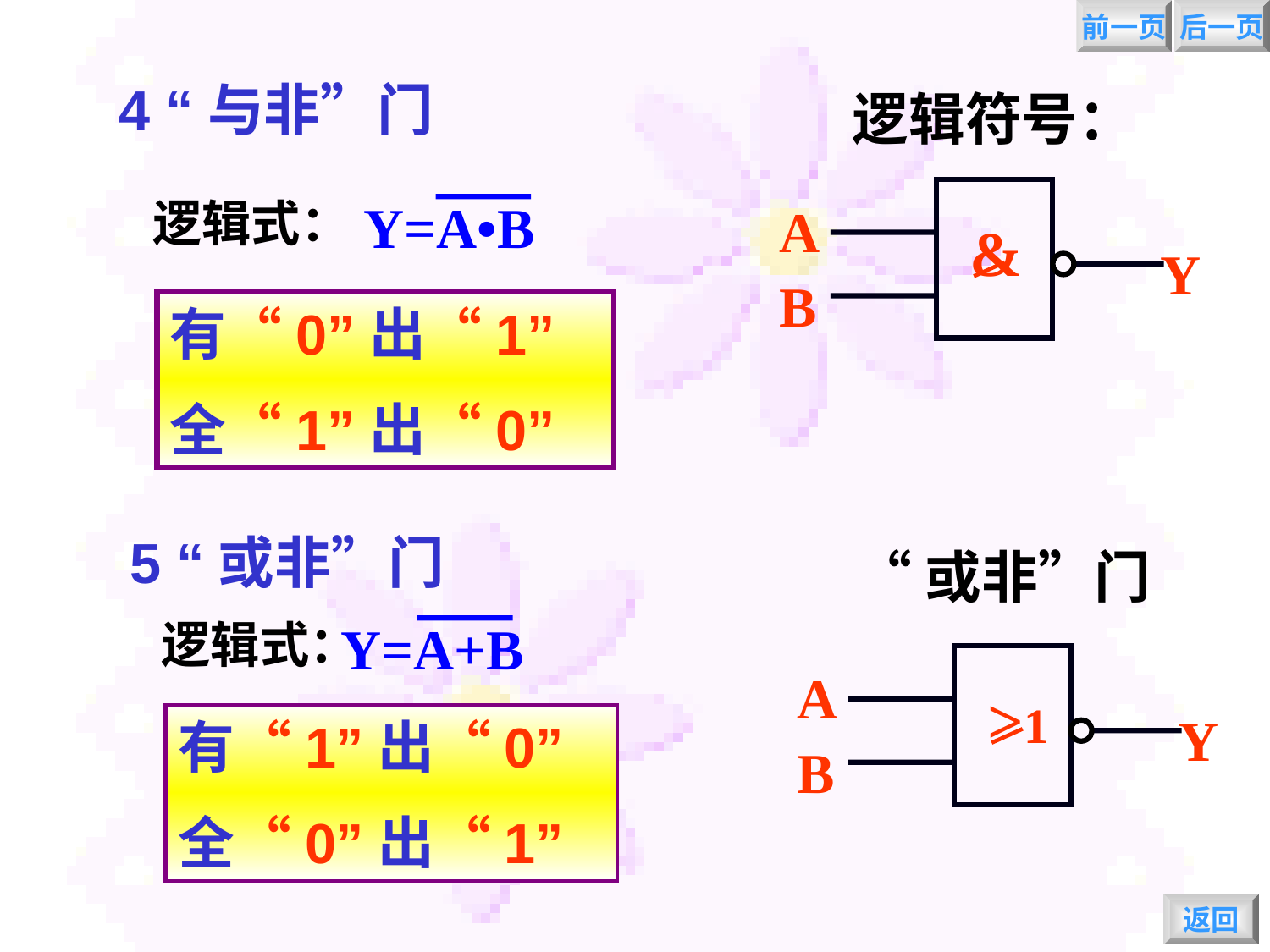

前一页
后一页
4 “与非”门
逻辑符号：

逻辑式：
Y=A•B

A
&

Y

B

有“0”出“1”
全“1”出“0”

5 “或非”门
逻辑式：
Y=A+B

“或非”门

A
>1

Y

B

有“1”出“0”
全“0”出“1”
返回